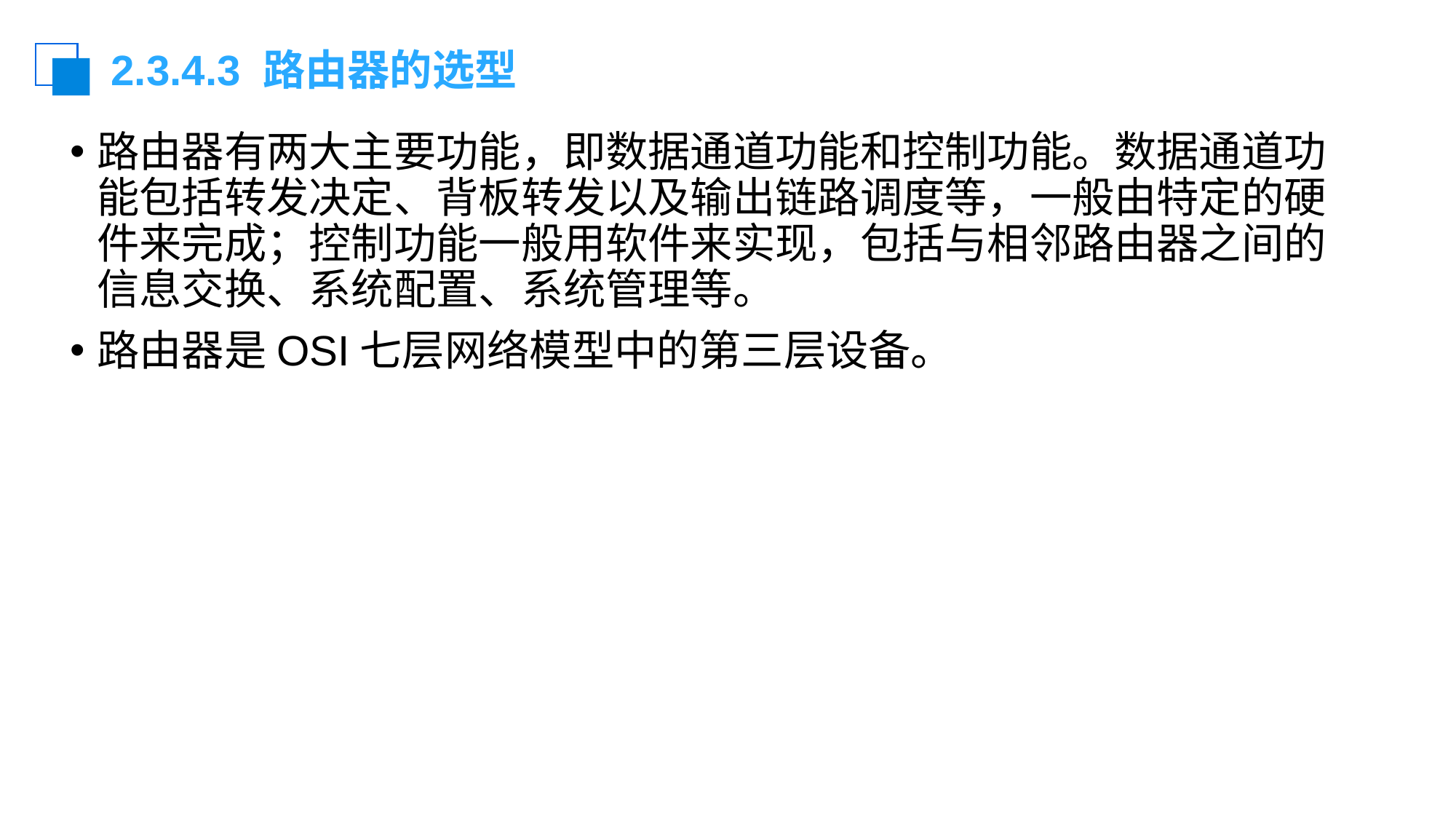

# 2.3.4.3 路由器的选型
路由器有两大主要功能，即数据通道功能和控制功能。数据通道功能包括转发决定、背板转发以及输出链路调度等，一般由特定的硬件来完成；控制功能一般用软件来实现，包括与相邻路由器之间的信息交换、系统配置、系统管理等。
路由器是OSI七层网络模型中的第三层设备。